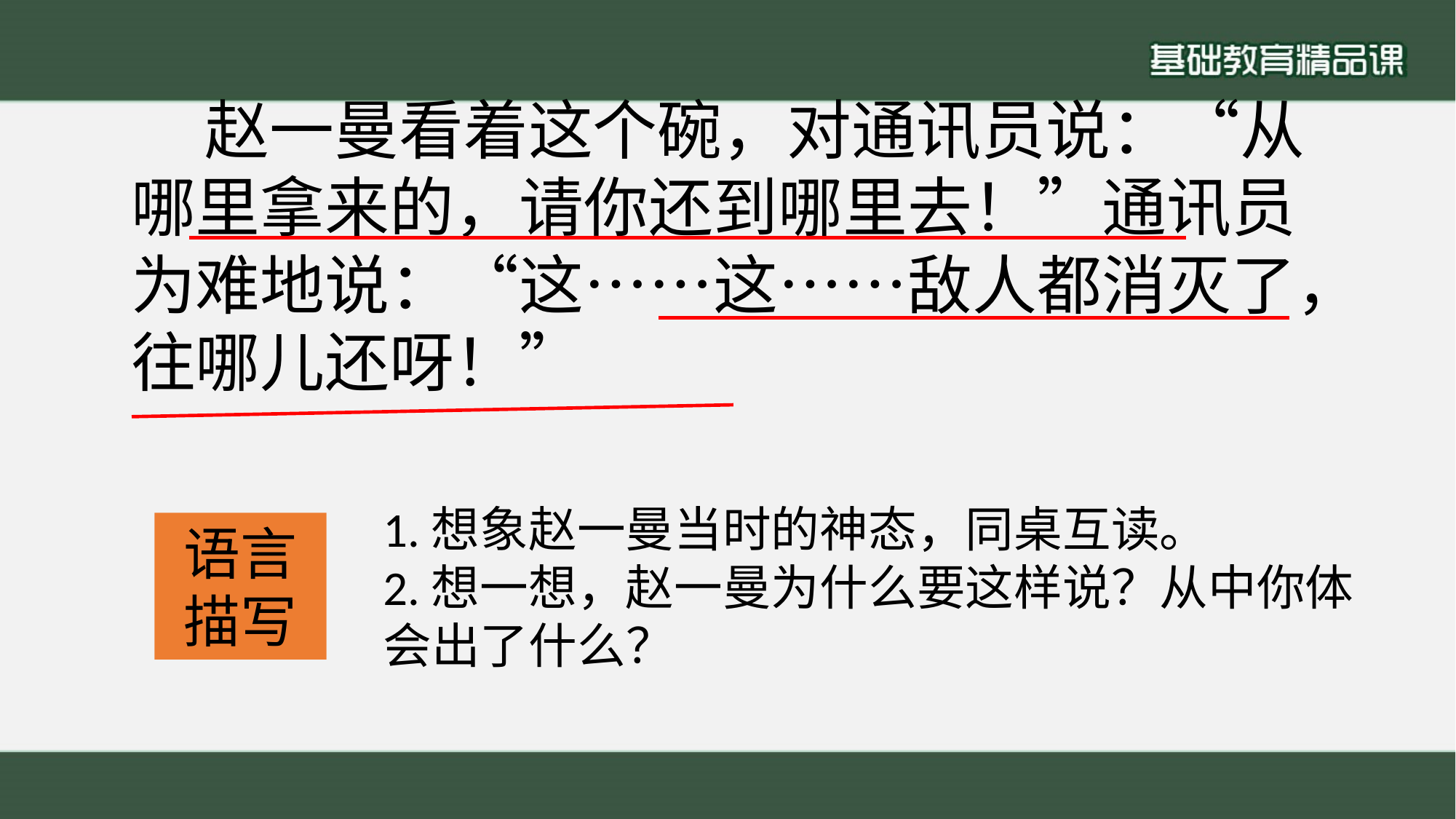

赵一曼看着这个碗，对通讯员说：“从哪里拿来的，请你还到哪里去！”通讯员为难地说：“这……这……敌人都消灭了，往哪儿还呀！”
1.想象赵一曼当时的神态，同桌互读。
2.想一想，赵一曼为什么要这样说？从中你体会出了什么？
语言描写